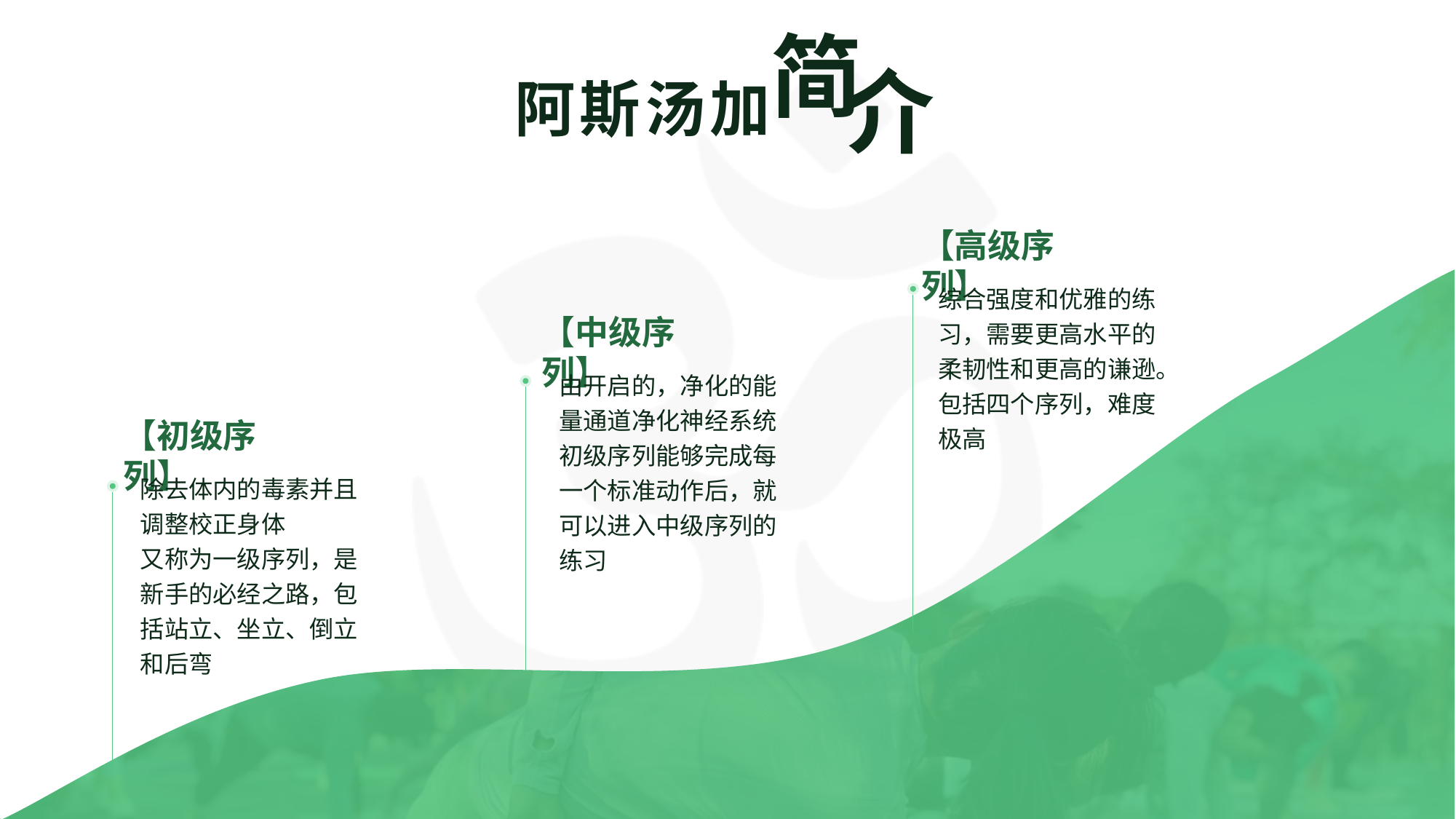

简
介
阿斯汤加
【高级序列】

综合强度和优雅的练习，需要更高水平的柔韧性和更高的谦逊。
包括四个序列，难度极高

【中级序列】
由开启的，净化的能量通道净化神经系统
初级序列能够完成每一个标准动作后，就可以进入中级序列的练习

【初级序列】
除去体内的毒素并且调整校正身体
又称为一级序列，是新手的必经之路，包括站立、坐立、倒立和后弯